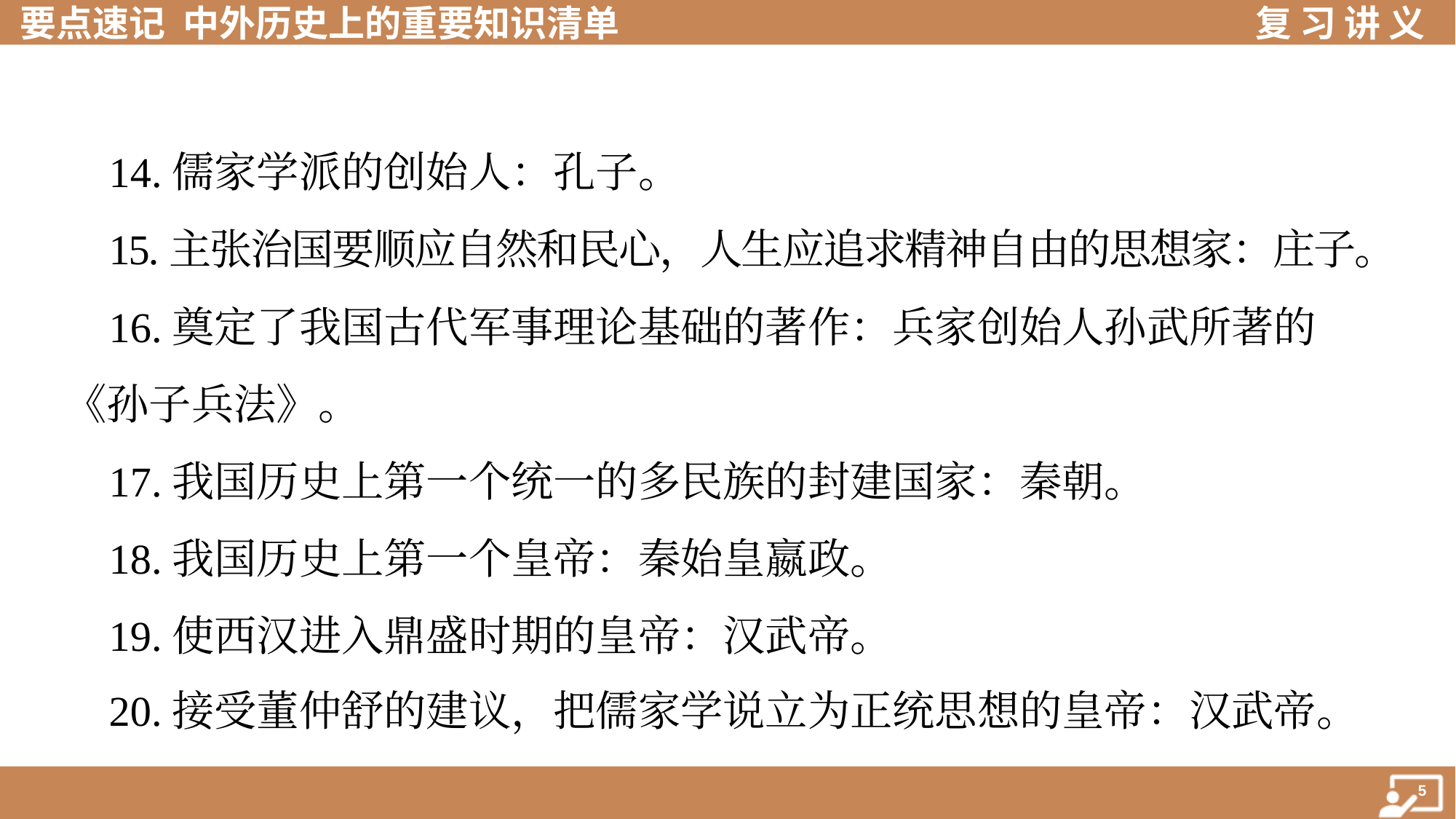

14.儒家学派的创始人：孔子。
    15.主张治国要顺应自然和民心，人生应追求精神自由的思想家：庄子。
    16.奠定了我国古代军事理论基础的著作：兵家创始人孙武所著的
《孙子兵法》。
    17.我国历史上第一个统一的多民族的封建国家：秦朝。
    18.我国历史上第一个皇帝：秦始皇嬴政。
    19.使西汉进入鼎盛时期的皇帝：汉武帝。
    20.接受董仲舒的建议，把儒家学说立为正统思想的皇帝：汉武帝。